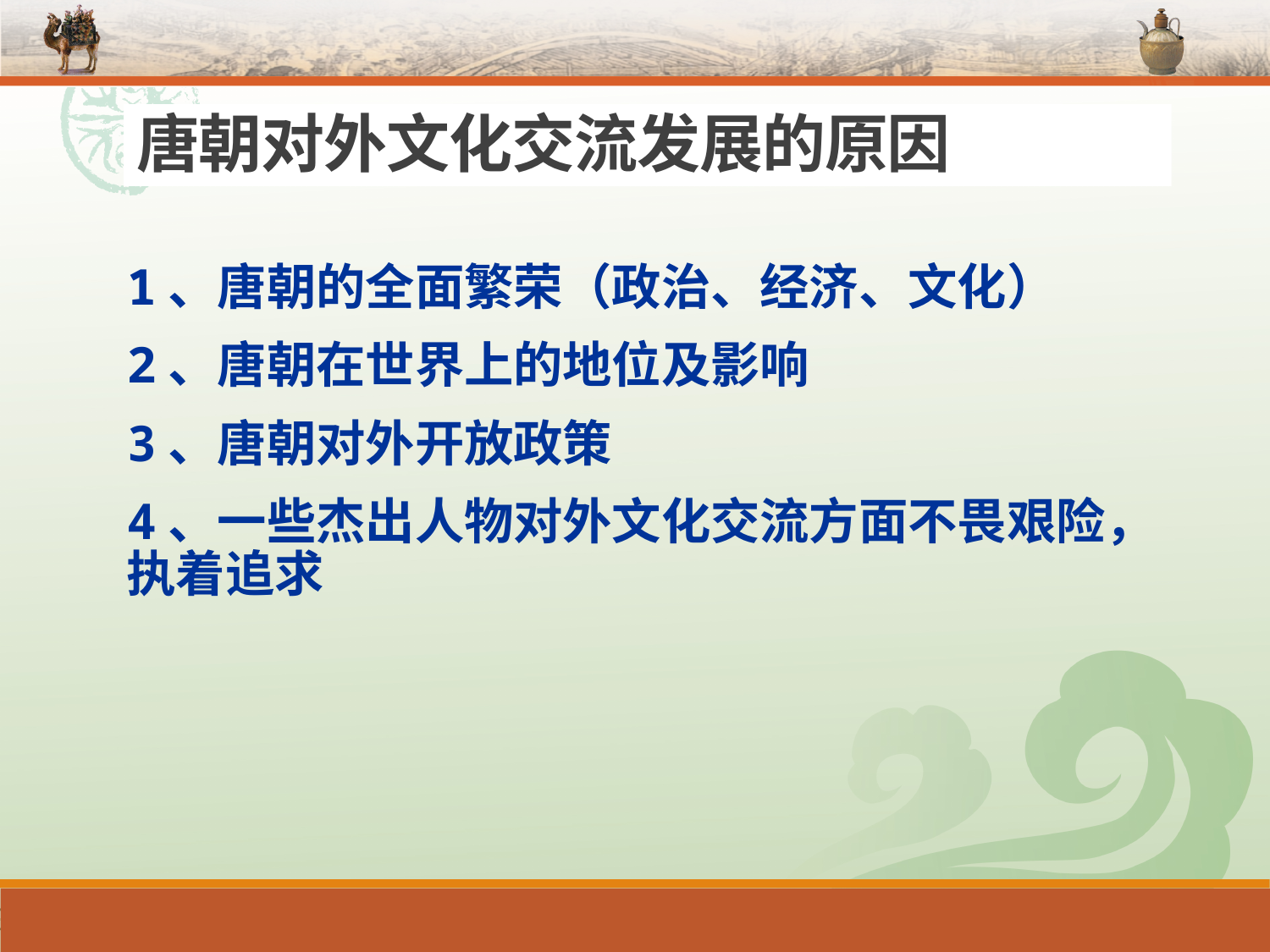

唐朝对外文化交流发展的原因
1、唐朝的全面繁荣（政治、经济、文化）
2、唐朝在世界上的地位及影响
3、唐朝对外开放政策
4、一些杰出人物对外文化交流方面不畏艰险，执着追求